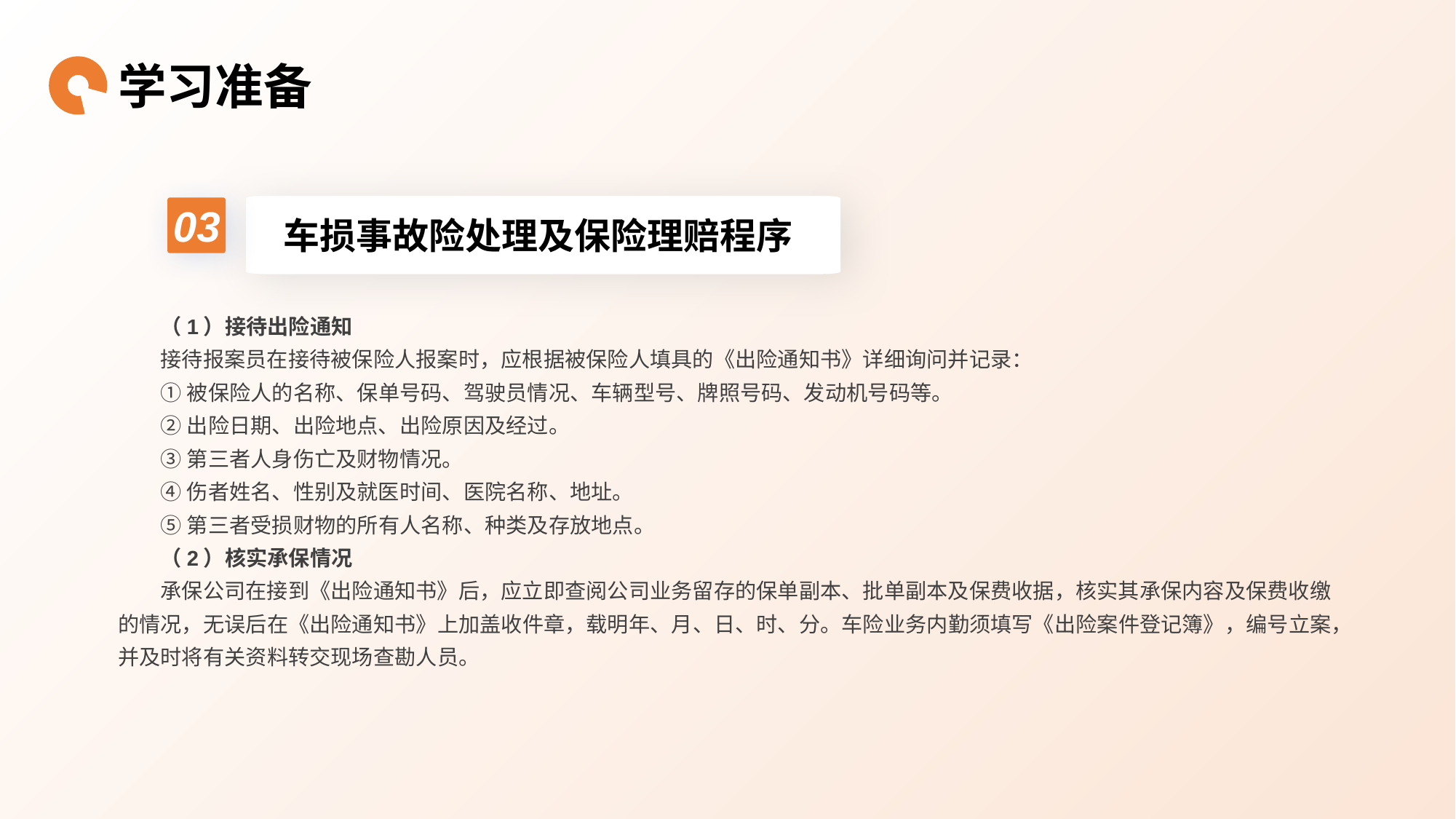

学习准备

03

车损事故险处理及保险理赔程序
（1）接待出险通知
接待报案员在接待被保险人报案时，应根据被保险人填具的《出险通知书》详细询问并记录：
①被保险人的名称、保单号码、驾驶员情况、车辆型号、牌照号码、发动机号码等。
②出险日期、出险地点、出险原因及经过。
③第三者人身伤亡及财物情况。
④伤者姓名、性别及就医时间、医院名称、地址。
⑤第三者受损财物的所有人名称、种类及存放地点。
（2）核实承保情况
承保公司在接到《出险通知书》后，应立即查阅公司业务留存的保单副本、批单副本及保费收据，核实其承保内容及保费收缴的情况，无误后在《出险通知书》上加盖收件章，载明年、月、日、时、分。车险业务内勤须填写《出险案件登记簿》，编号立案，并及时将有关资料转交现场查勘人员。